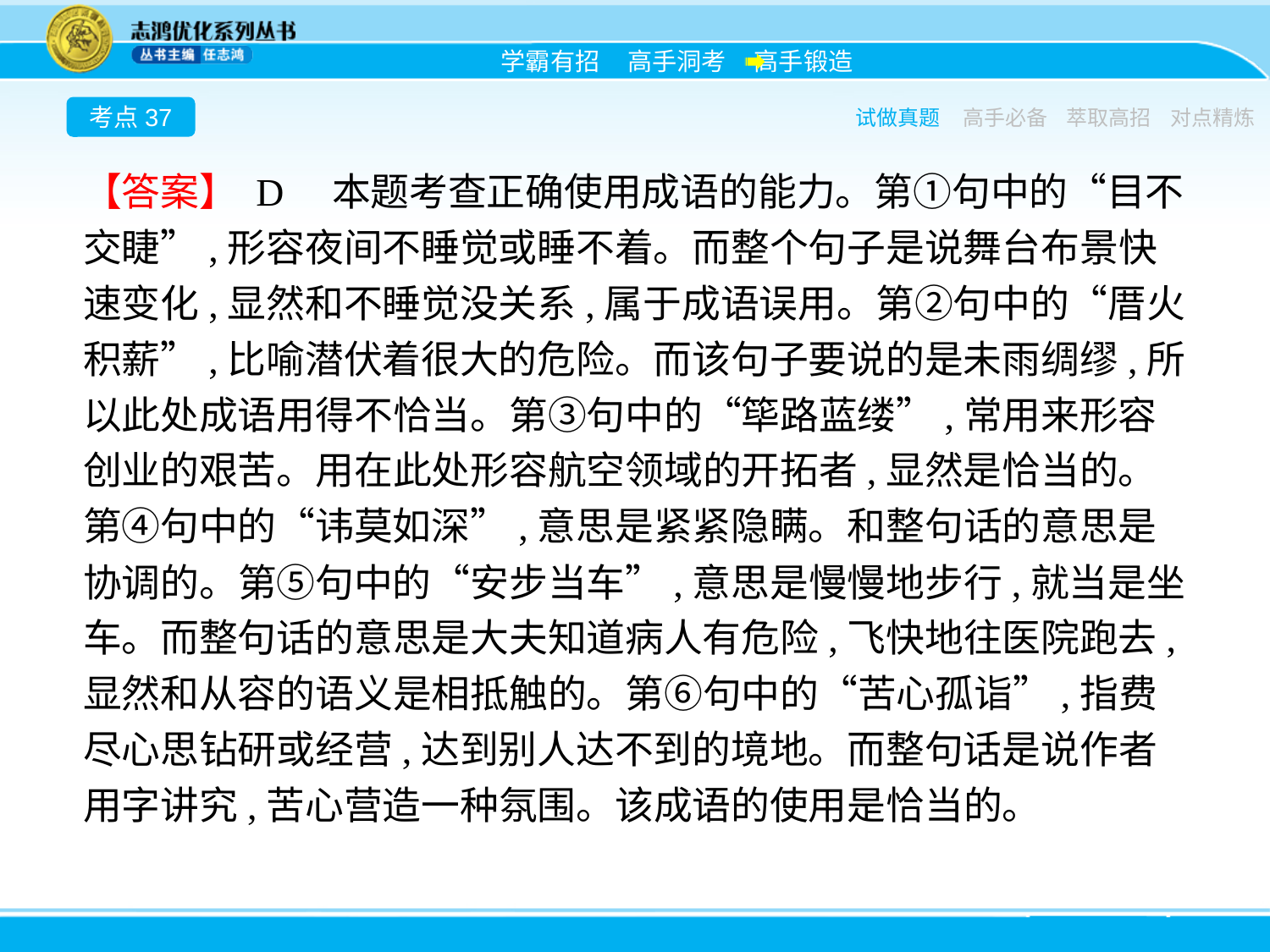

考点37
试做真题
高手必备
萃取高招
对点精炼
【答案】 D　本题考查正确使用成语的能力。第①句中的“目不交睫”,形容夜间不睡觉或睡不着。而整个句子是说舞台布景快速变化,显然和不睡觉没关系,属于成语误用。第②句中的“厝火积薪”,比喻潜伏着很大的危险。而该句子要说的是未雨绸缪,所以此处成语用得不恰当。第③句中的“筚路蓝缕”,常用来形容创业的艰苦。用在此处形容航空领域的开拓者,显然是恰当的。第④句中的“讳莫如深”,意思是紧紧隐瞒。和整句话的意思是协调的。第⑤句中的“安步当车”,意思是慢慢地步行,就当是坐车。而整句话的意思是大夫知道病人有危险,飞快地往医院跑去,显然和从容的语义是相抵触的。第⑥句中的“苦心孤诣”,指费尽心思钻研或经营,达到别人达不到的境地。而整句话是说作者用字讲究,苦心营造一种氛围。该成语的使用是恰当的。